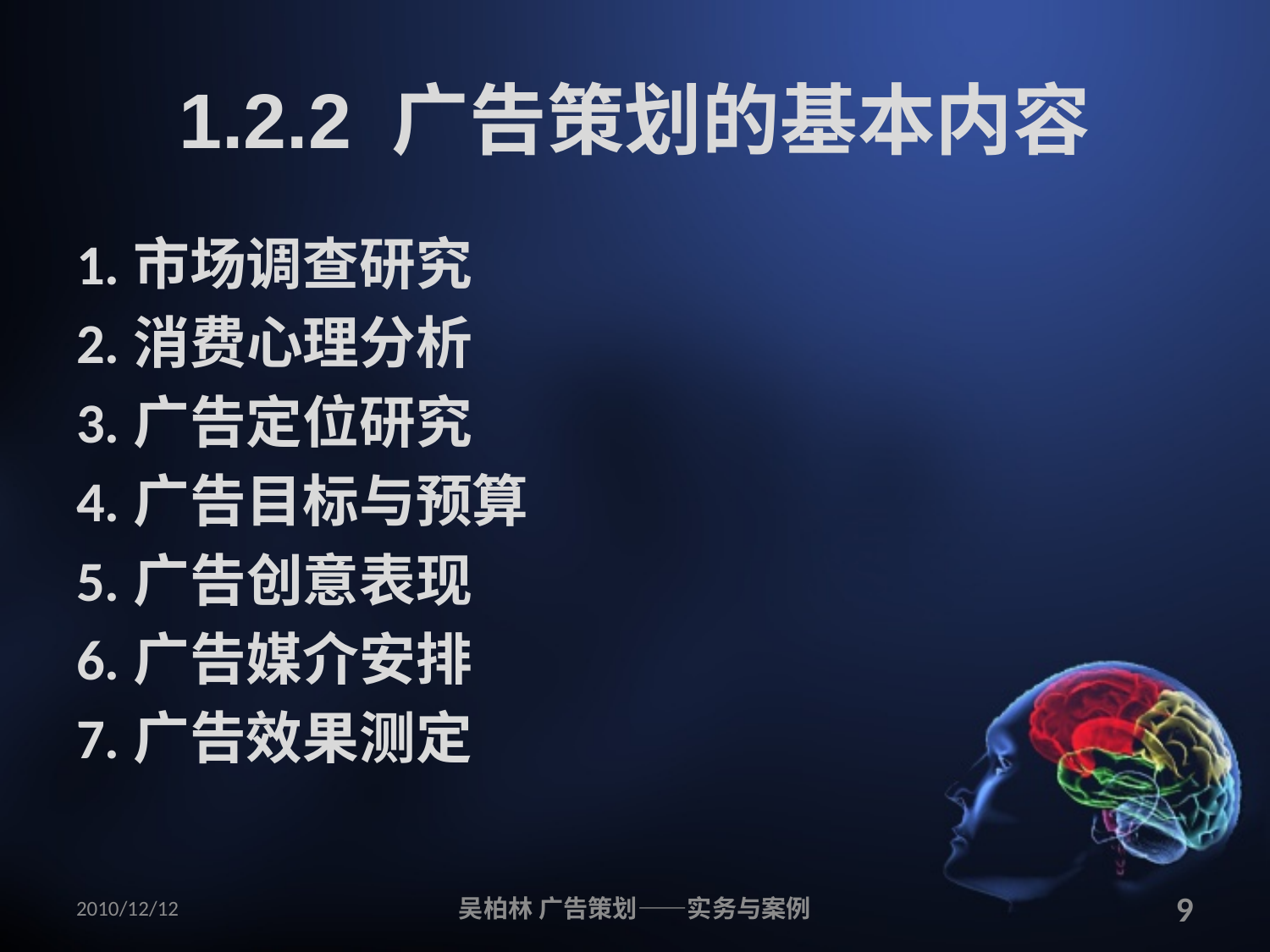

# 1.2.2 广告策划的基本内容
1.市场调查研究
2.消费心理分析
3.广告定位研究
4.广告目标与预算
5.广告创意表现
6.广告媒介安排
7.广告效果测定
2010/12/12
吴柏林 广告策划——实务与案例
9